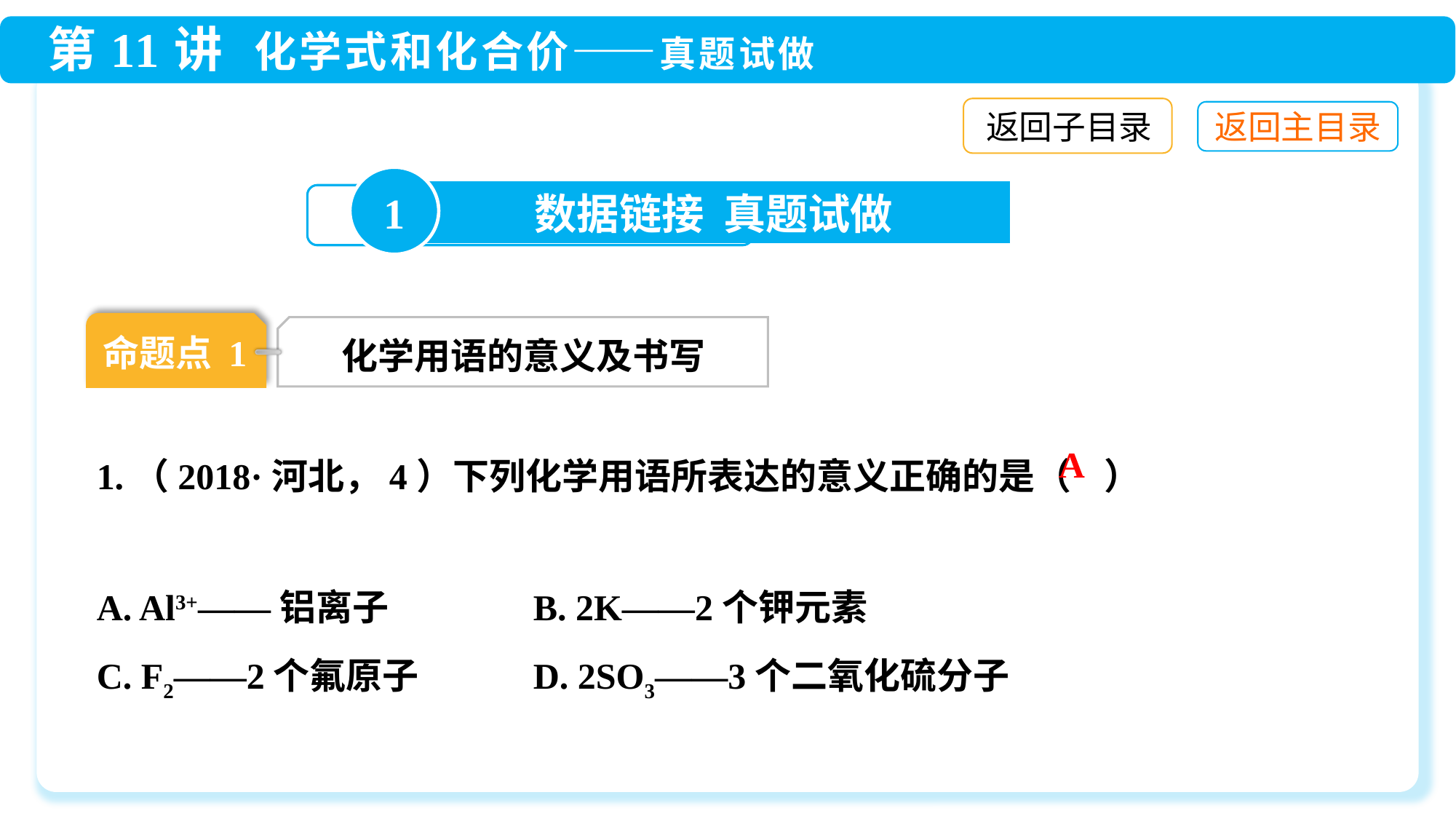

返回子目录

1
数据链接  真题试做

命题点 1
化学用语的意义及书写

1.（2018·河北，4）下列化学用语所表达的意义正确的是（    ）

A. Al3+——铝离子        	B. 2K——2个钾元素
C. F2——2个氟原子       	D. 2SO3——3个二氧化硫分子
A